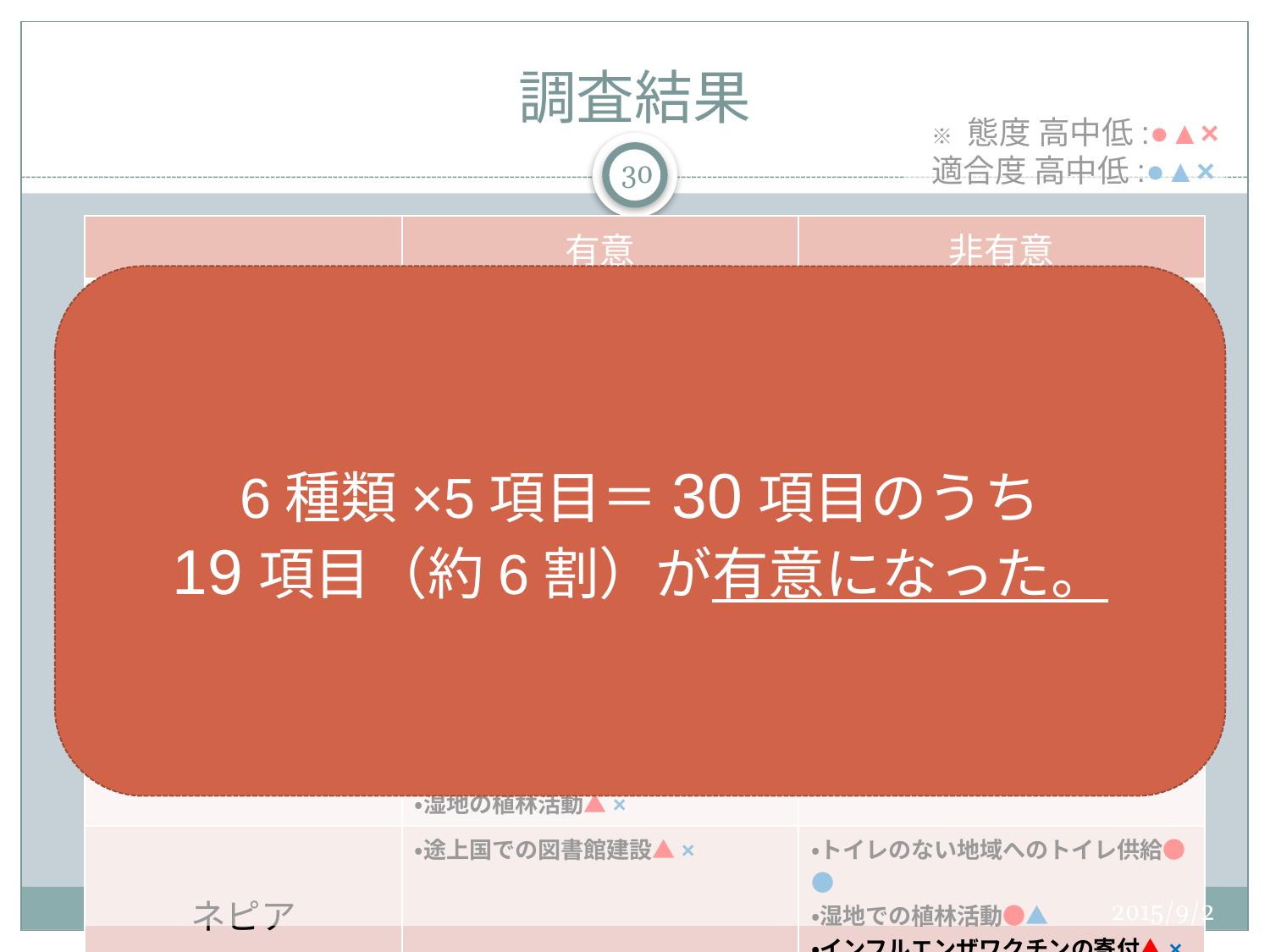

# 調査結果

※ 態度 高中低:●▲×
適合度 高中低:●▲×
30
|  | 有意 | 非有意 |
| --- | --- | --- |
| お～いお茶 | ・動物保護団体への寄付▲× ・富士山の清掃活動●● ・小児病院への車椅子寄付▲× | ・琵琶湖の環境整備●▲ ・湿地の植林活動●▲ |
| アースノーマット | ・途上国でのマラリア予防●● ・インフルエンザワクチンの寄付●▲ ・シオアメトンボの保護▲▲ ・湿地の植林活動▲× ・途上国の学校建設▲× |  |
| ダース | ・途上国の出産設備の整備●▲ ・湿地の植林活動▲▲ ・動物保護団体への寄付▲× | ・カカオ原産国の子供の教育支援●● ・オーストラリアの珊瑚礁保護●● |
| ケンタッキー | ・途上国の学校建設▲▲ ・途上国の出産設備の整備▲▲ ・湿地の植林活動▲× | ・乳がんの予防啓発活動●▲ ・動物保護団体への寄付●▲ |
| ネピア | ・途上国での図書館建設▲× | ・トイレのない地域へのトイレ供給●● ・湿地での植林活動●▲ ・インフルエンザワクチンの寄付▲× ・乳がんの予防啓発活動▲× |
| IKEA | ・湿地の植林活動●▲ ・途上国への電気の供給●▲ ・動物保護団体への保護▲× | ・途上国少数民族への教育支援●▲ ・乳がんの予防啓発活動▲× |

6種類×5項目＝30項目のうち
19項目（約6割）が有意になった。
2015/9/2